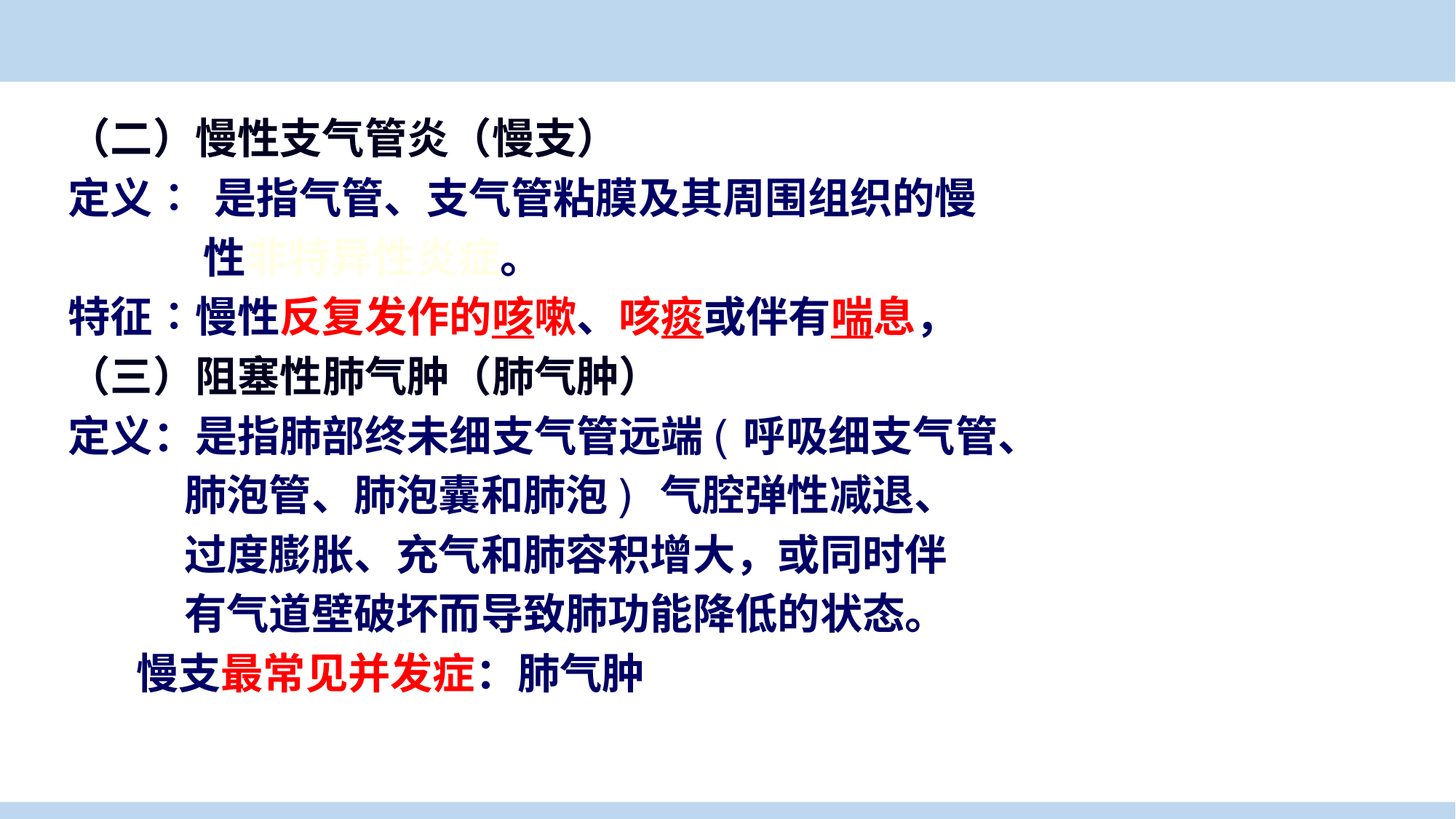

（二）慢性支气管炎（慢支）
定义∶  是指气管、支气管粘膜及其周围组织的慢
             性非特异性炎症。
特征∶慢性反复发作的咳嗽、咳痰或伴有喘息，
（三）阻塞性肺气肿（肺气肿）
定义：是指肺部终未细支气管远端(呼吸细支气管、
           肺泡管、肺泡囊和肺泡) 气腔弹性减退、
           过度膨胀、充气和肺容积增大，或同时伴
           有气道壁破坏而导致肺功能降低的状态。
      慢支最常见并发症：肺气肿